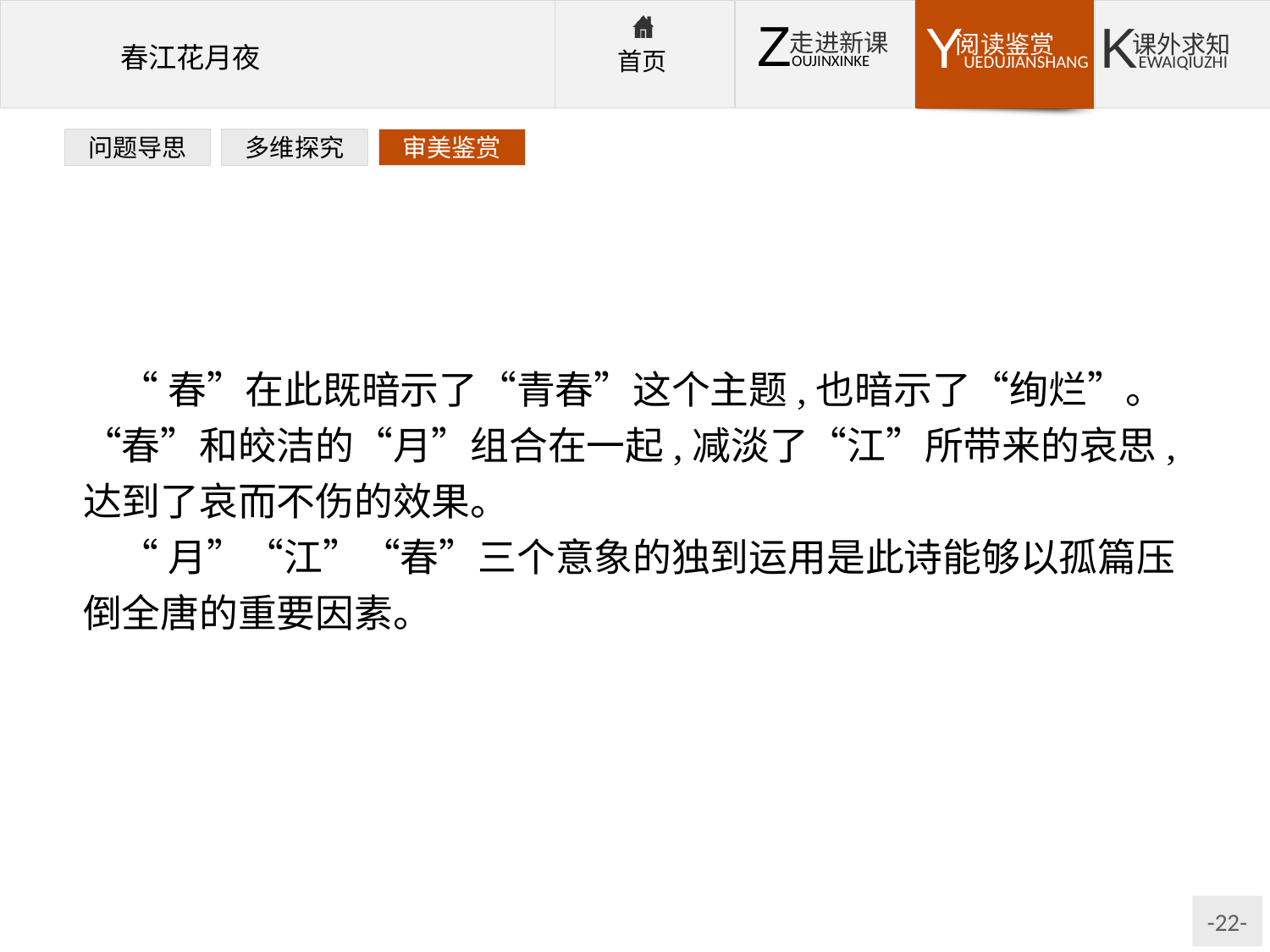

问题导思
多维探究
审美鉴赏
“春”在此既暗示了“青春”这个主题,也暗示了“绚烂”。“春”和皎洁的“月”组合在一起,减淡了“江”所带来的哀思,达到了哀而不伤的效果。
“月”“江”“春”三个意象的独到运用是此诗能够以孤篇压倒全唐的重要因素。